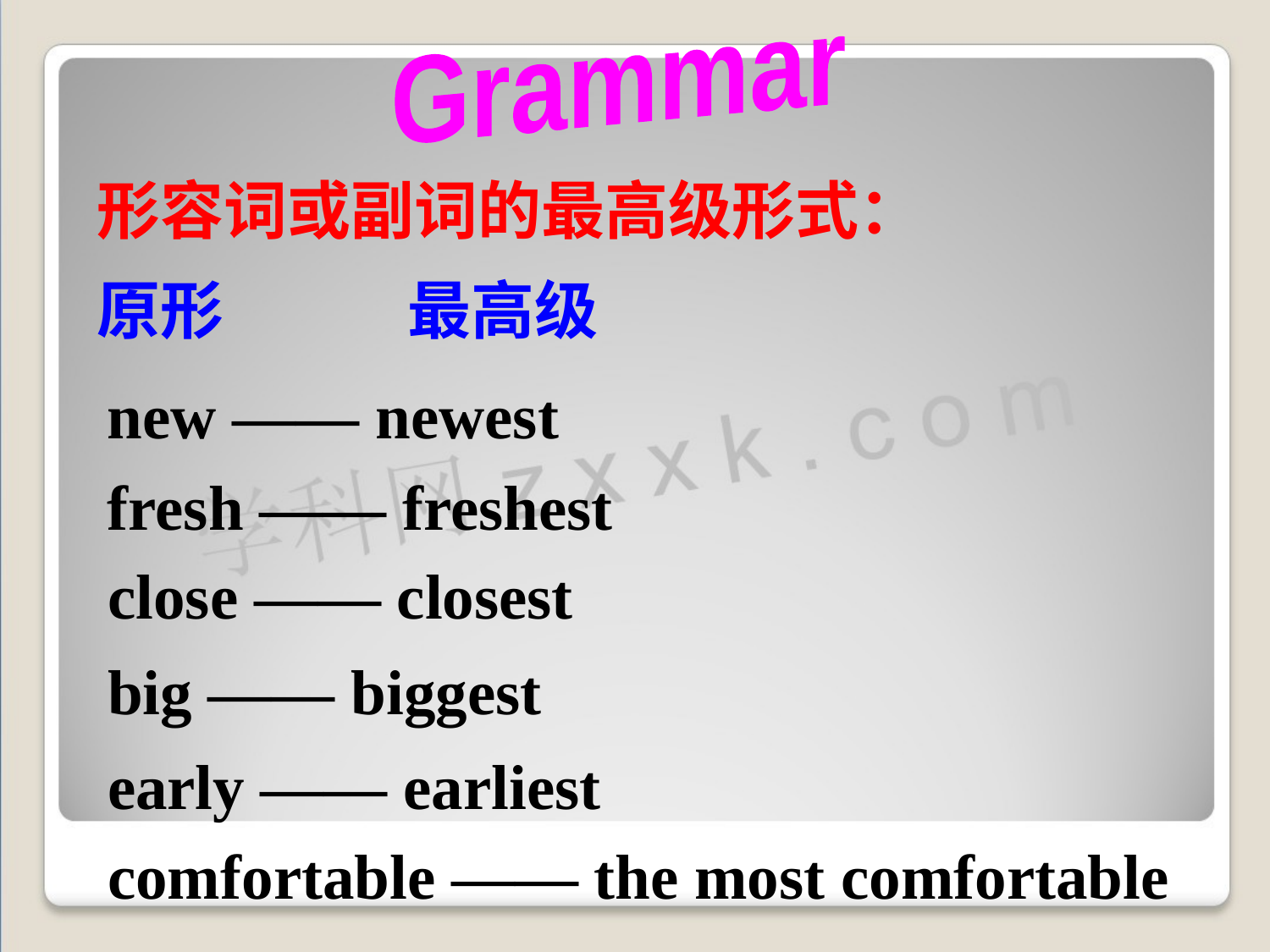

Grammar
形容词或副词的最高级形式：
原形
最高级
new —— newest
fresh —— freshest
close —— closest
big —— biggest
early —— earliest
comfortable —— the most comfortable